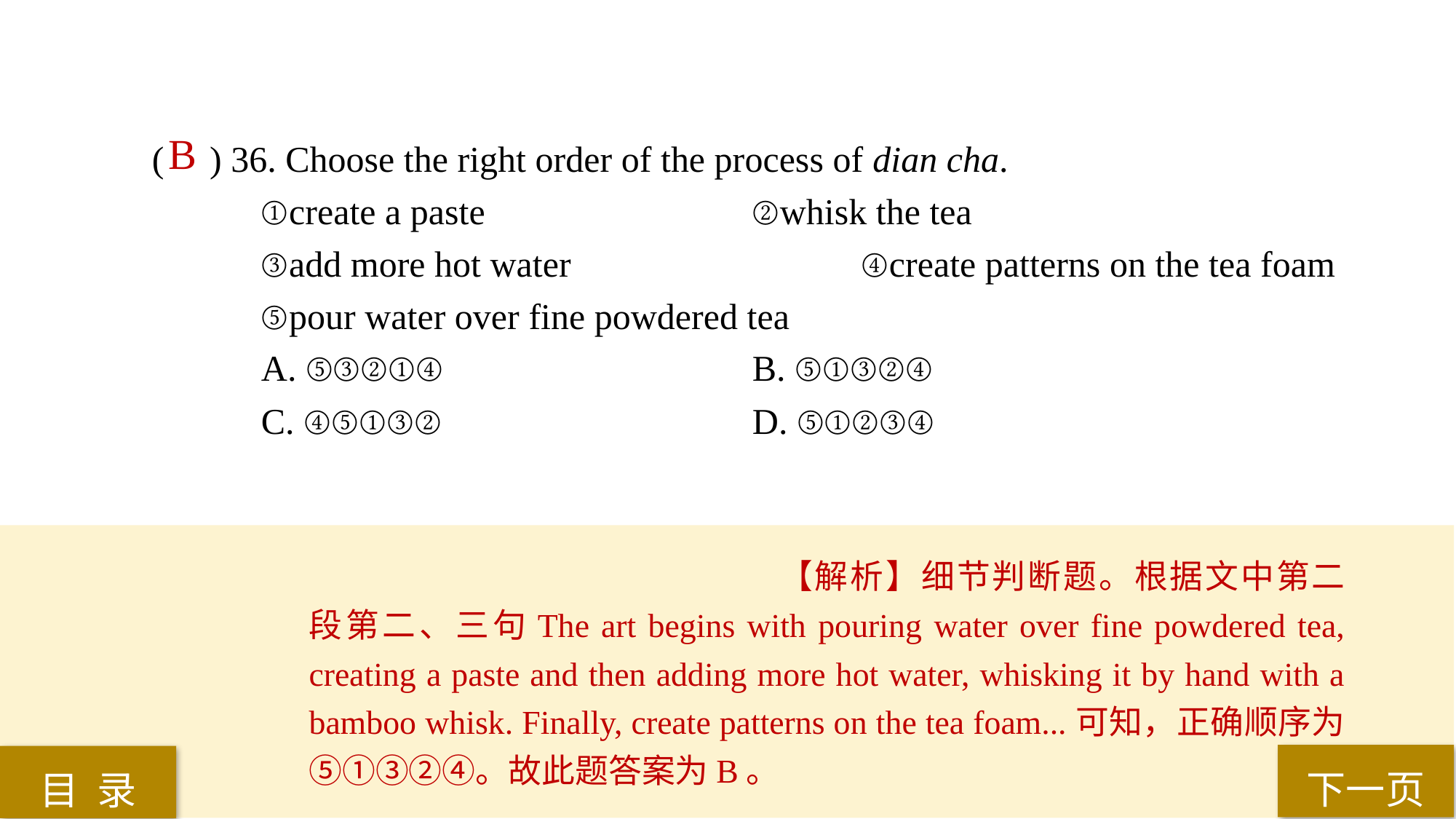

B
(     ) 36. Choose the right order of the process of dian cha.
①create a paste			②whisk the tea
③add more hot water			④create patterns on the tea foam
⑤pour water over fine powdered tea
A. ⑤③②①④			B. ⑤①③②④
C. ④⑤①③②			D. ⑤①②③④
【解析】细节判断题。根据文中第二段第二、三句The art begins with pouring water over fine powdered tea, creating a paste and then adding more hot water, whisking it by hand with a bamboo whisk. Finally, create patterns on the tea foam...可知，正确顺序为⑤①③②④。故此题答案为B。